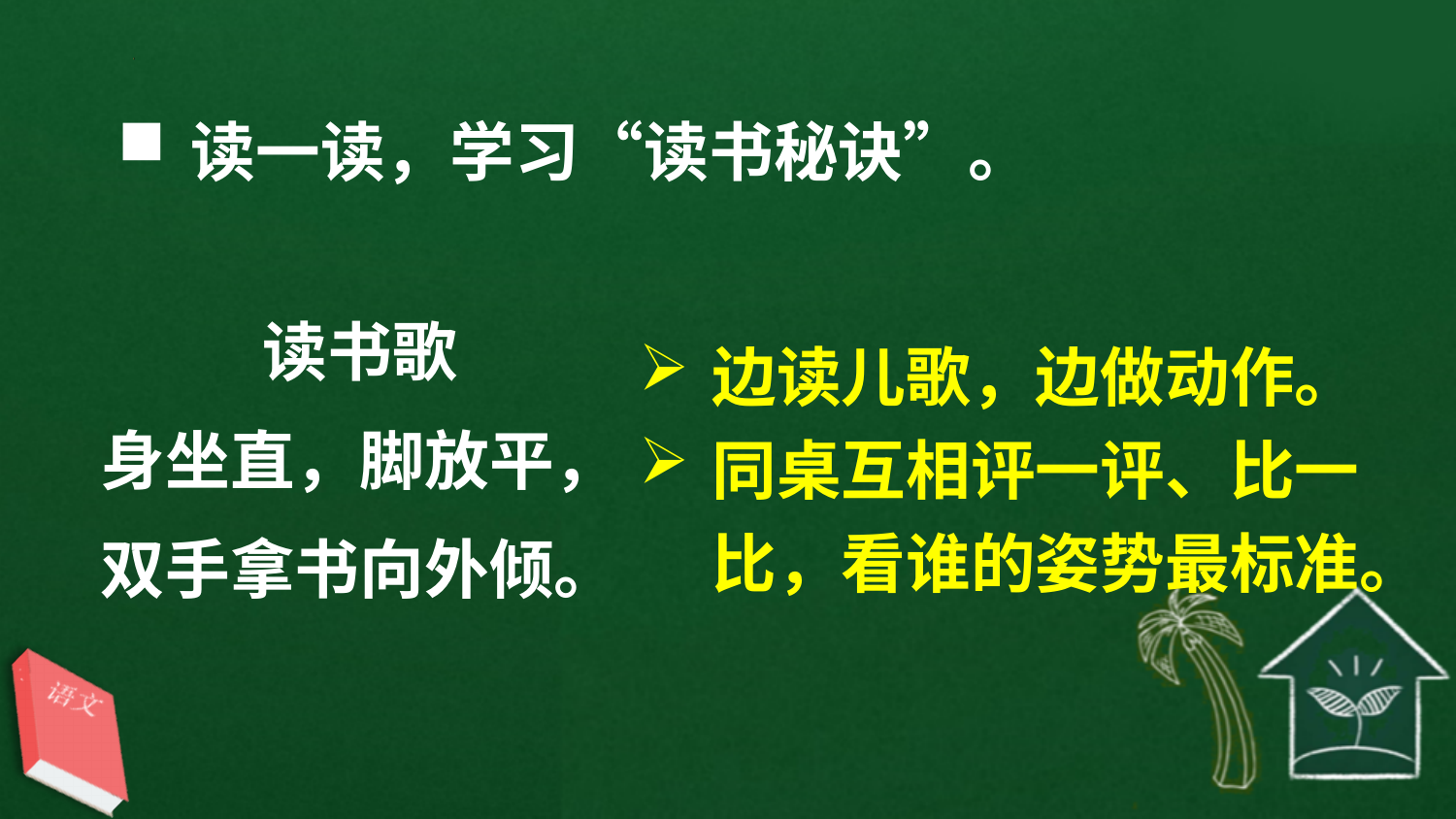

读一读，学习“读书秘诀”。
读书歌
身坐直，脚放平，
双手拿书向外倾。
边读儿歌，边做动作。
同桌互相评一评、比一比，看谁的姿势最标准。